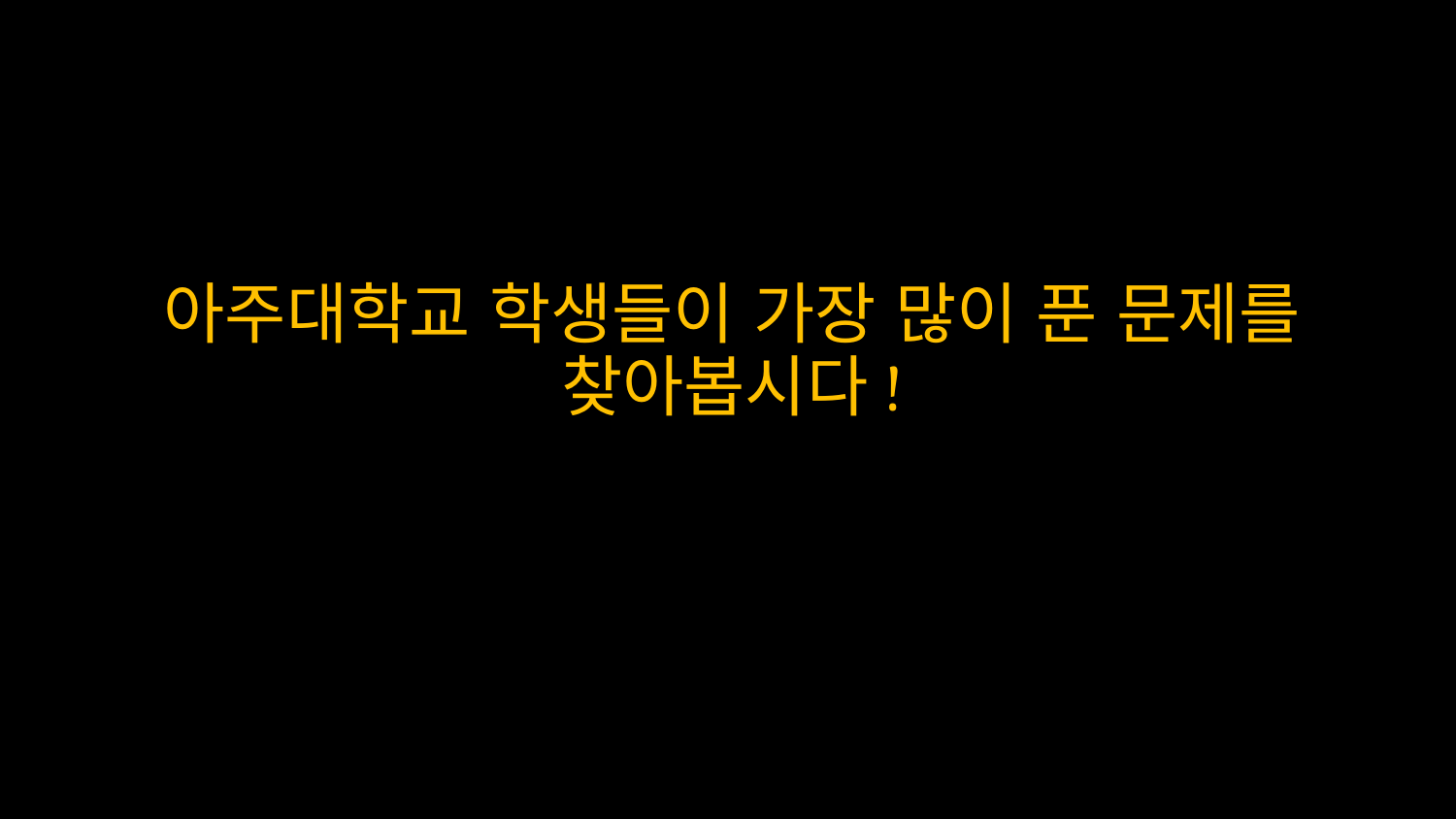

# 아주대학교 학생들이 가장 많이 푼 문제를 찾아봅시다!